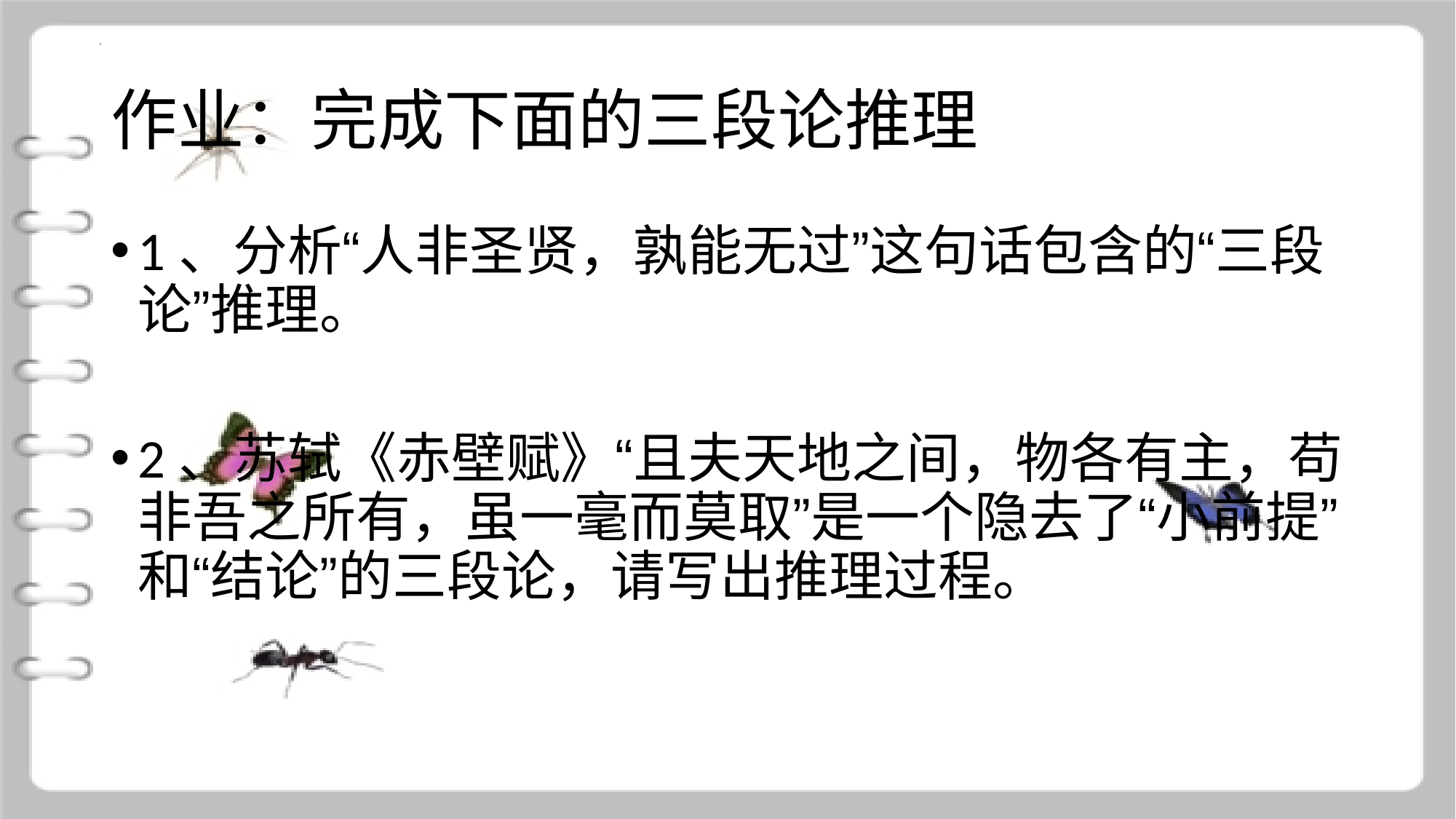

# 作业：完成下面的三段论推理
1、分析“人非圣贤，孰能无过”这句话包含的“三段论”推理。

2、苏轼《赤壁赋》“且夫天地之间，物各有主，苟非吾之所有，虽一毫而莫取”是一个隐去了“小前提”和“结论”的三段论，请写出推理过程。